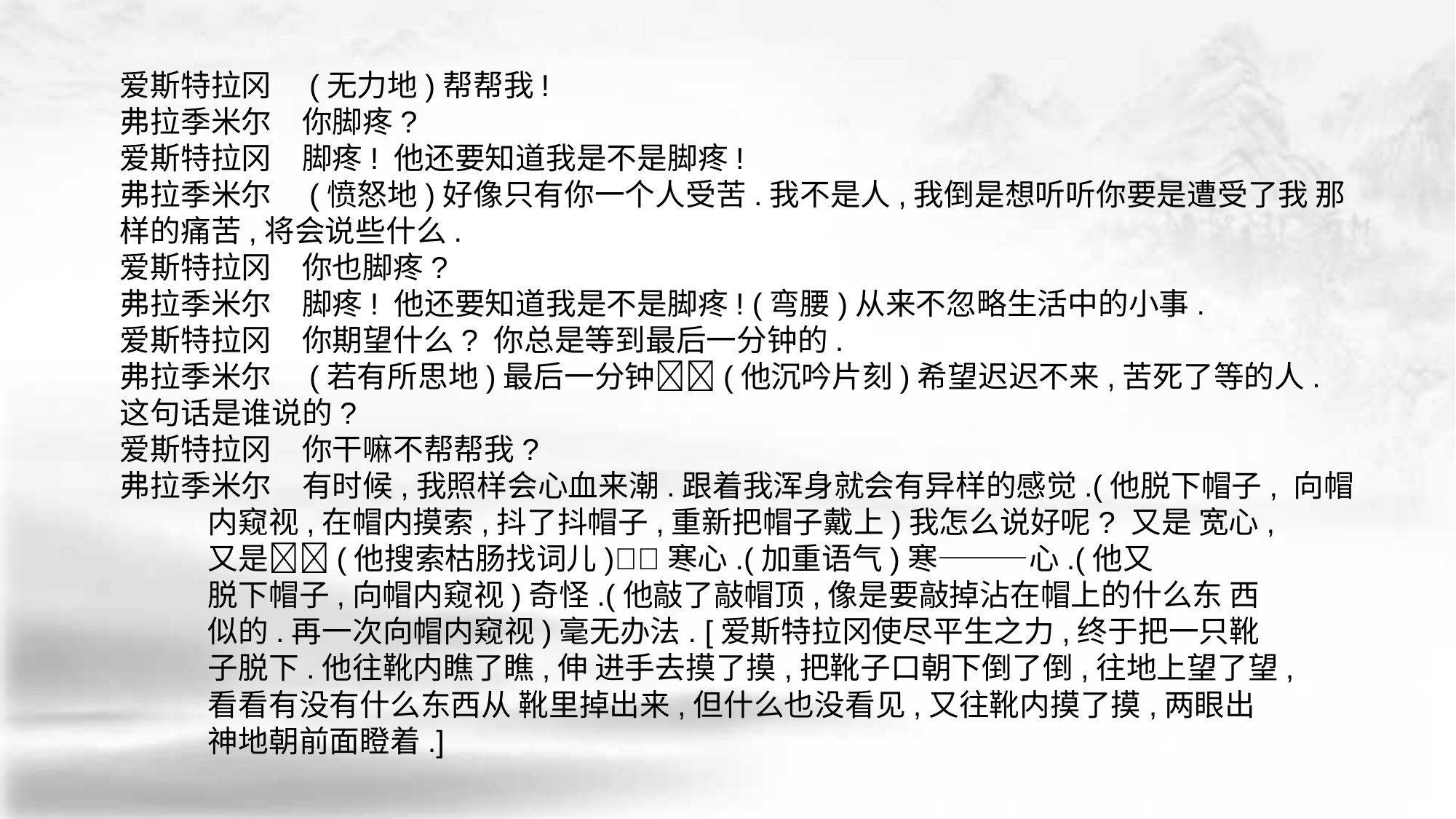

爱斯特拉冈　(无力地)帮帮我!
弗拉季米尔　你脚疼?
爱斯特拉冈　脚疼! 他还要知道我是不是脚疼!
弗拉季米尔　(愤怒地)好像只有你一个人受苦.我不是人,我倒是想听听你要是遭受了我 那样的痛苦,将会说些什么.
爱斯特拉冈　你也脚疼?
弗拉季米尔　脚疼! 他还要知道我是不是脚疼! (弯腰)从来不忽略生活中的小事.
爱斯特拉冈　你期望什么? 你总是等到最后一分钟的.
弗拉季米尔　(若有所思地)最后一分钟􀆺􀆺(他沉吟片刻)希望迟迟不来,苦死了等的人. 这句话是谁说的?
爱斯特拉冈　你干嘛不帮帮我?
弗拉季米尔　有时候,我照样会心血来潮.跟着我浑身就会有异样的感觉.(他脱下帽子, 向帽
            内窥视,在帽内摸索,抖了抖帽子,重新把帽子戴上)我怎么说好呢? 又是 宽心,
            又是􀆺􀆺(他搜索枯肠找词儿)􀆺􀆺寒心.(加重语气)寒———心.(他又
            脱下帽子,向帽内窥视)奇怪.(他敲了敲帽顶,像是要敲掉沾在帽上的什么东 西
            似的.再一次向帽内窥视)毫无办法. [爱斯特拉冈使尽平生之力,终于把一只靴
            子脱下.他往靴内瞧了瞧,伸 进手去摸了摸,把靴子口朝下倒了倒,往地上望了望,
            看看有没有什么东西从 靴里掉出来,但什么也没看见,又往靴内摸了摸,两眼出
            神地朝前面瞪着.]